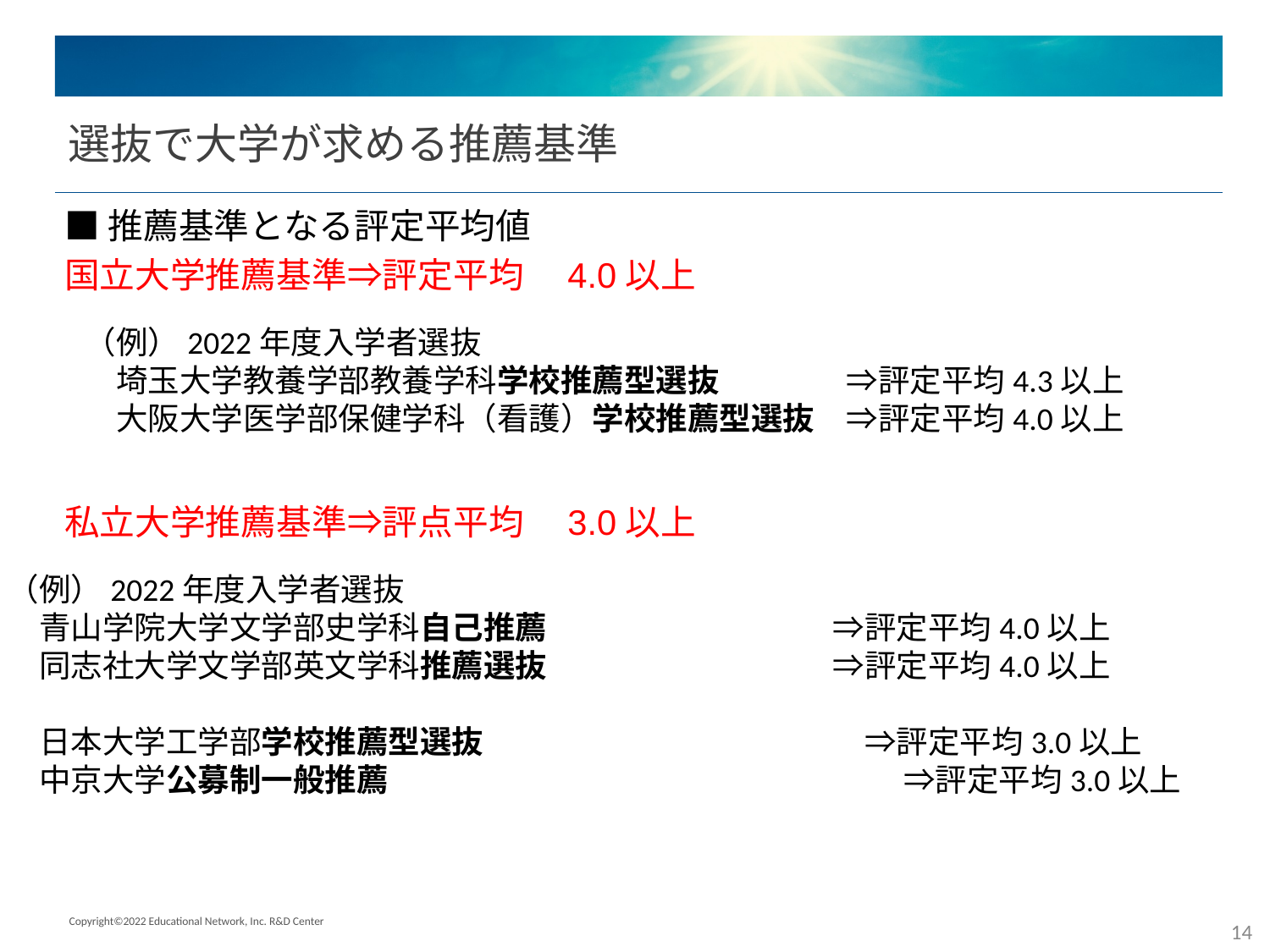

# 選抜で大学が求める推薦基準
■推薦基準となる評定平均値
国立大学推薦基準⇒評定平均　4.0以上

私立大学推薦基準⇒評点平均　3.0以上
（例）2022年度入学者選抜
　埼玉大学教養学部教養学科学校推薦型選抜　　　　⇒評定平均4.3以上
　大阪大学医学部保健学科（看護）学校推薦型選抜　⇒評定平均4.0以上
（例）2022年度入学者選抜
　青山学院大学文学部史学科自己推薦　　　　　　　　　⇒評定平均4.0以上
　同志社大学文学部英文学科推薦選抜　　　　　　　　　⇒評定平均4.0以上

　日本大学工学部学校推薦型選抜　　　　　　　　　　　　⇒評定平均3.0以上
　中京大学公募制一般推薦　　　　　　　　　　　　　　　　 ⇒評定平均3.0以上
Copyright©2022 Educational Network, Inc. R&D Center
14